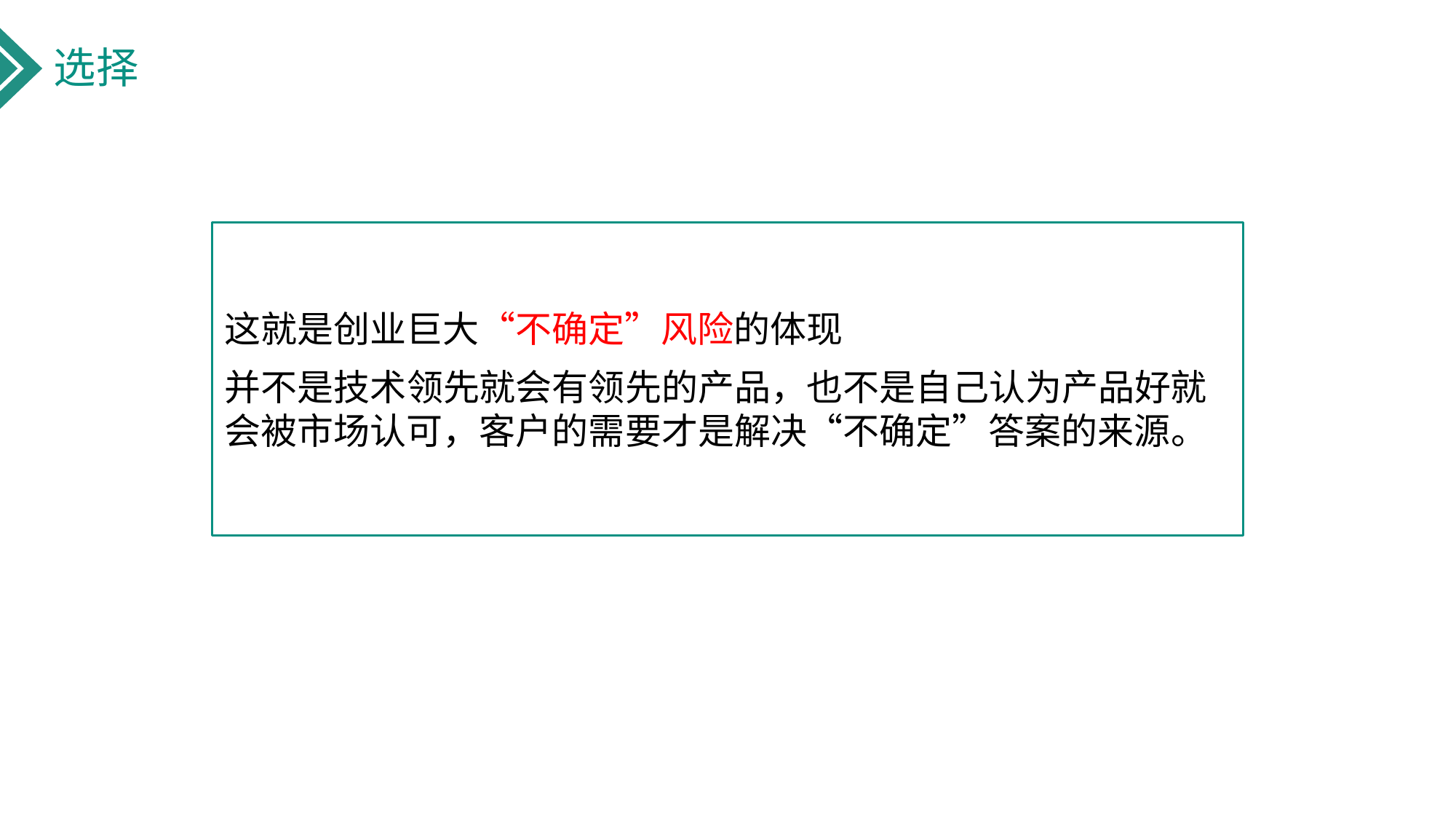

选择
这就是创业巨大“不确定”风险的体现
并不是技术领先就会有领先的产品，也不是自己认为产品好就会被市场认可，客户的需要才是解决“不确定”答案的来源。
41